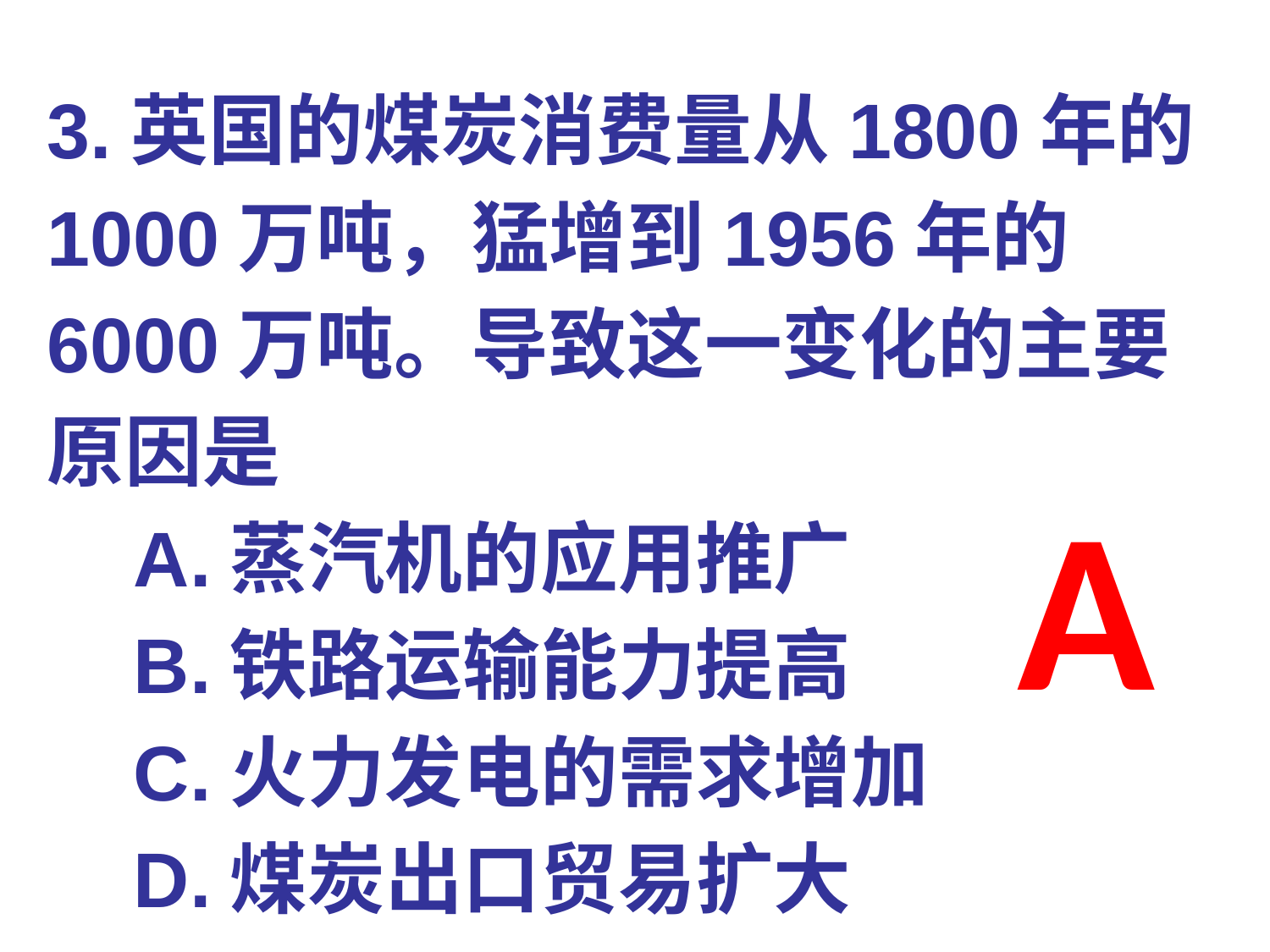

3.英国的煤炭消费量从1800年的1000万吨，猛增到1956年的6000万吨。导致这一变化的主要原因是
    A.蒸汽机的应用推广
    B.铁路运输能力提高
    C.火力发电的需求增加
    D.煤炭出口贸易扩大
A